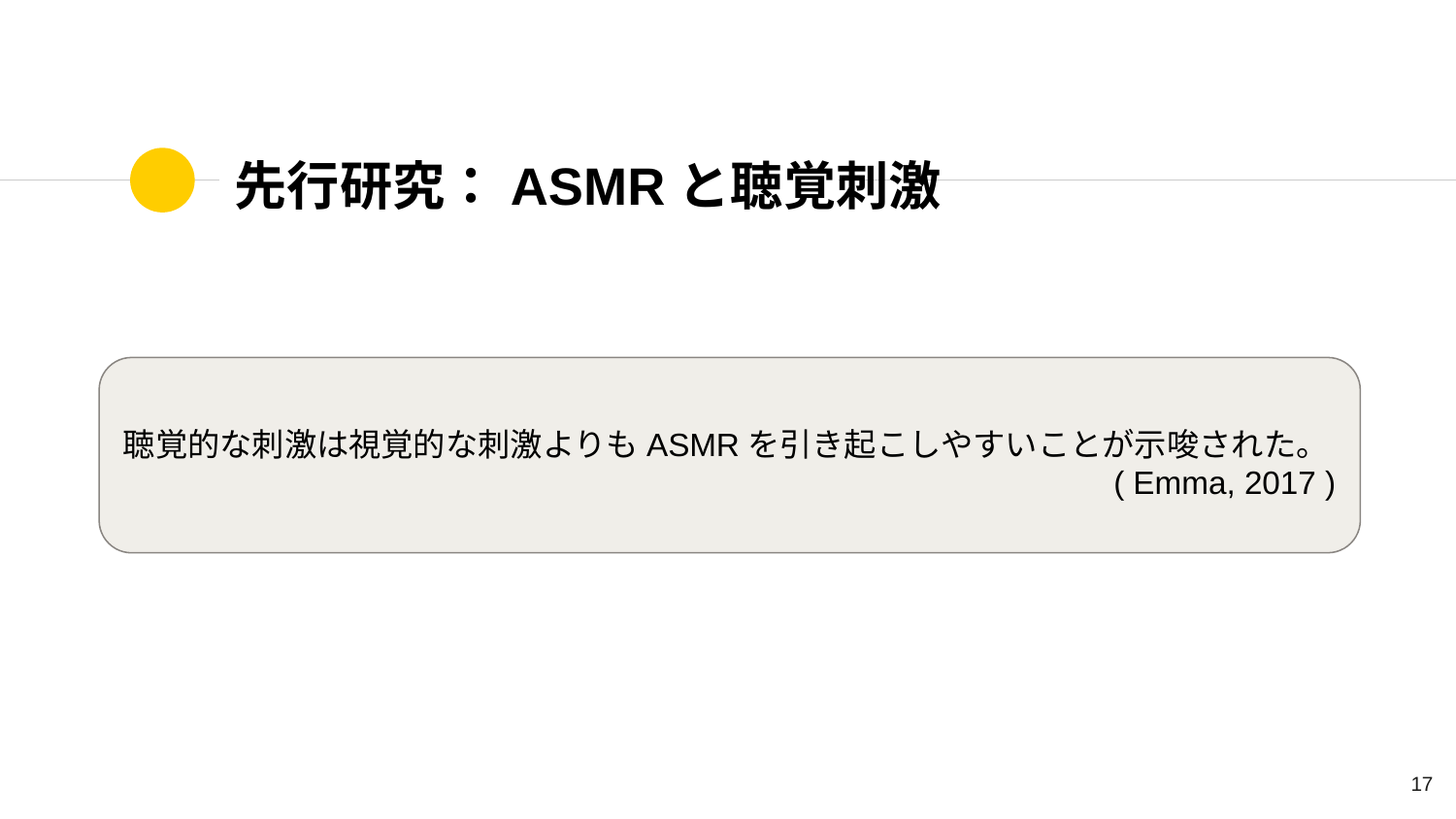

# 先行研究：ASMRと聴覚刺激
聴覚的な刺激は視覚的な刺激よりもASMRを引き起こしやすいことが示唆された。
( Emma, 2017 )
17